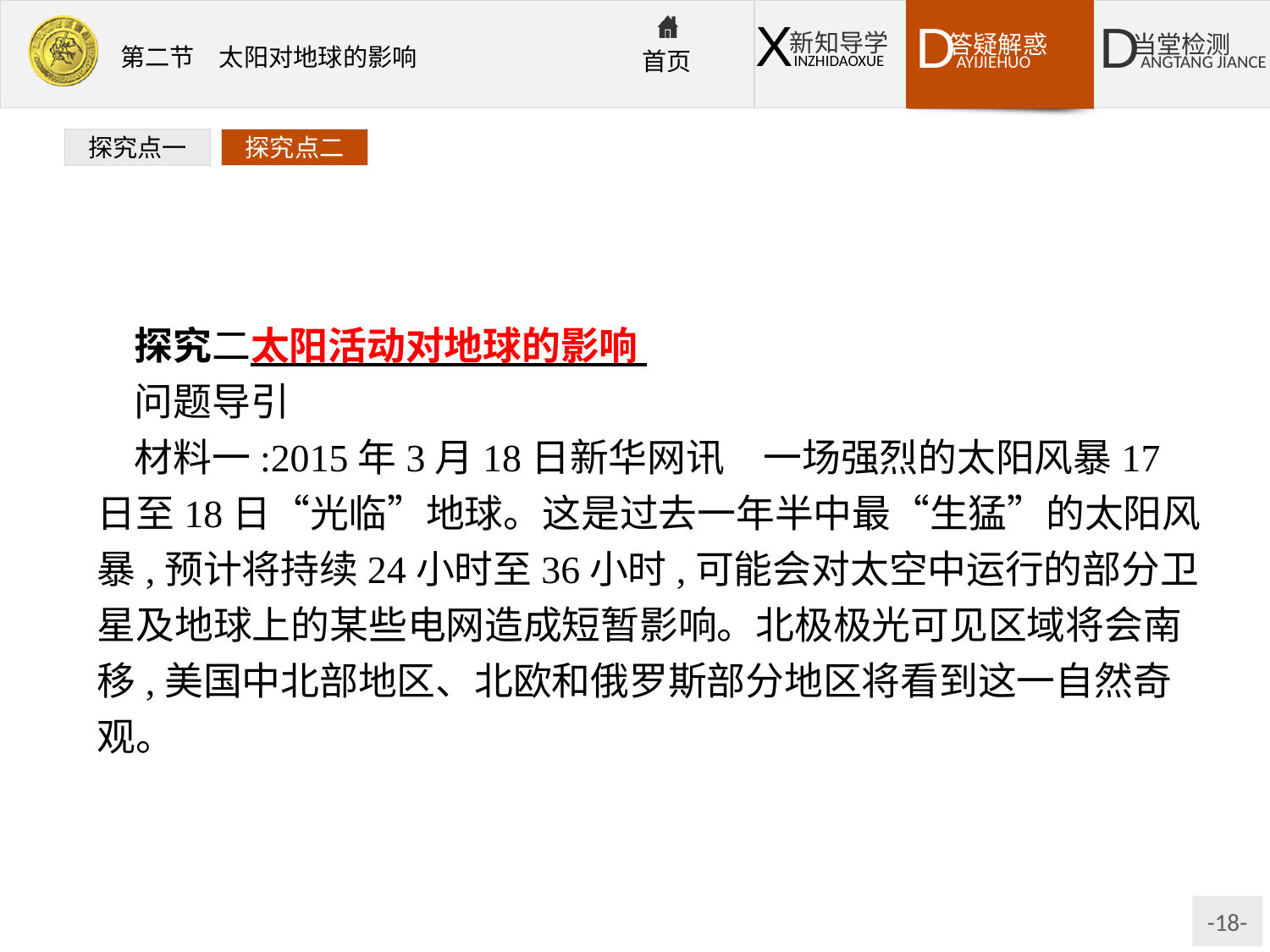

探究点一
探究点二
探究二太阳活动对地球的影响
问题导引
材料一:2015年3月18日新华网讯　一场强烈的太阳风暴17日至18日“光临”地球。这是过去一年半中最“生猛”的太阳风暴,预计将持续24小时至36小时,可能会对太空中运行的部分卫星及地球上的某些电网造成短暂影响。北极极光可见区域将会南移,美国中北部地区、北欧和俄罗斯部分地区将看到这一自然奇观。